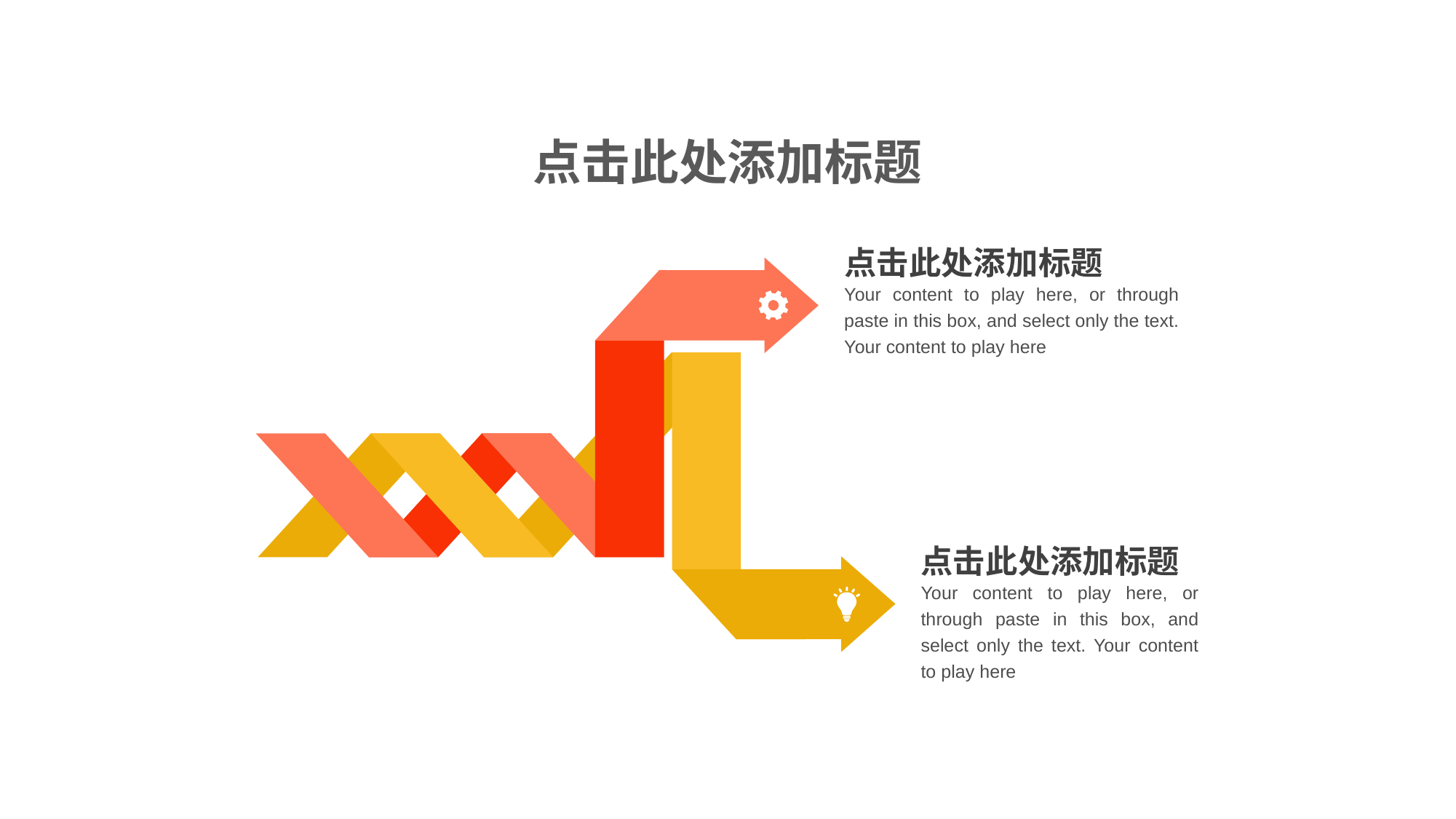

点击此处添加标题
点击此处添加标题
Your content to play here, or through paste in this box, and select only the text. Your content to play here
点击此处添加标题
Your content to play here, or through paste in this box, and select only the text. Your content to play here